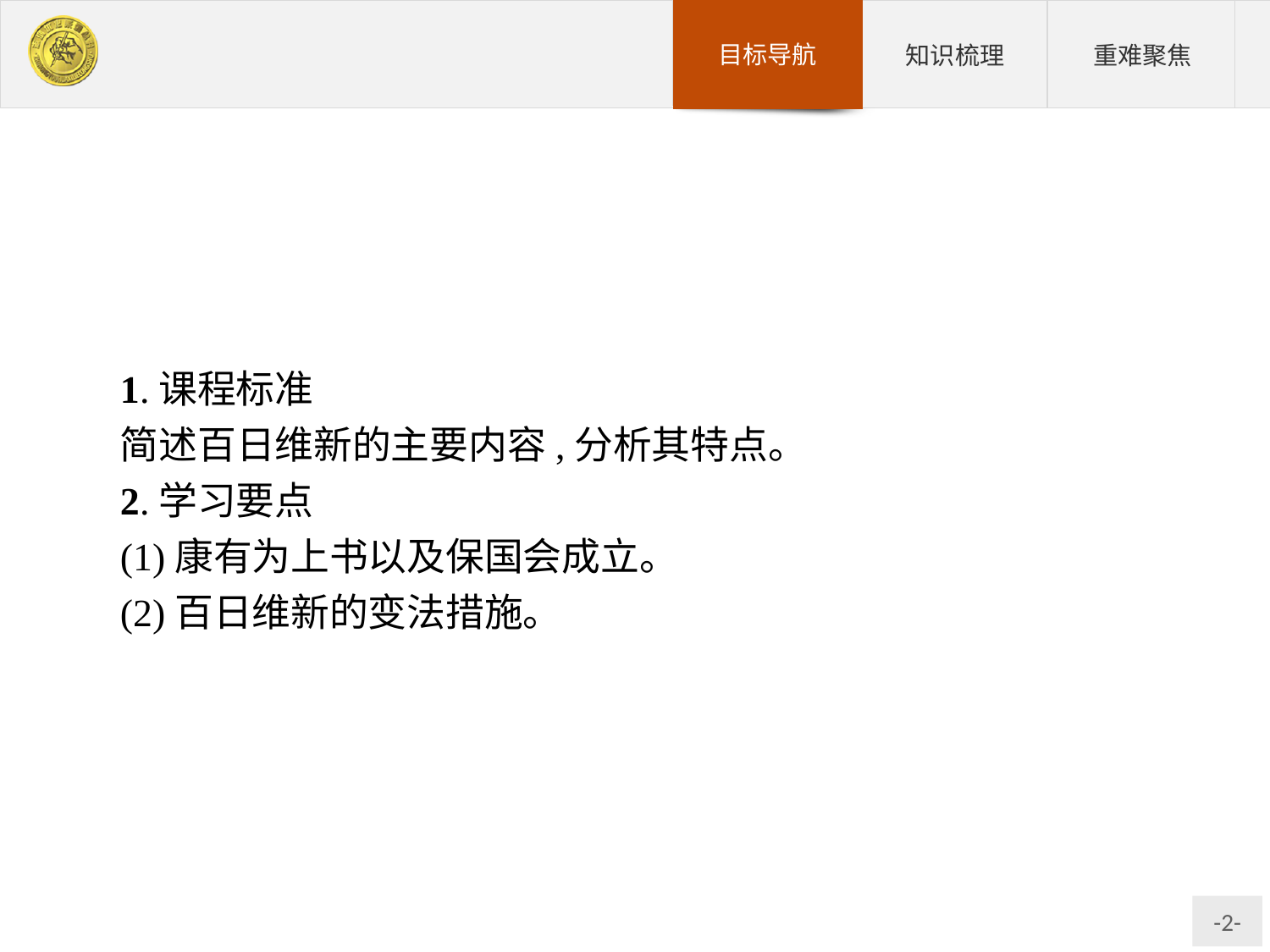

1.课程标准
简述百日维新的主要内容,分析其特点。
2.学习要点
(1)康有为上书以及保国会成立。
(2)百日维新的变法措施。